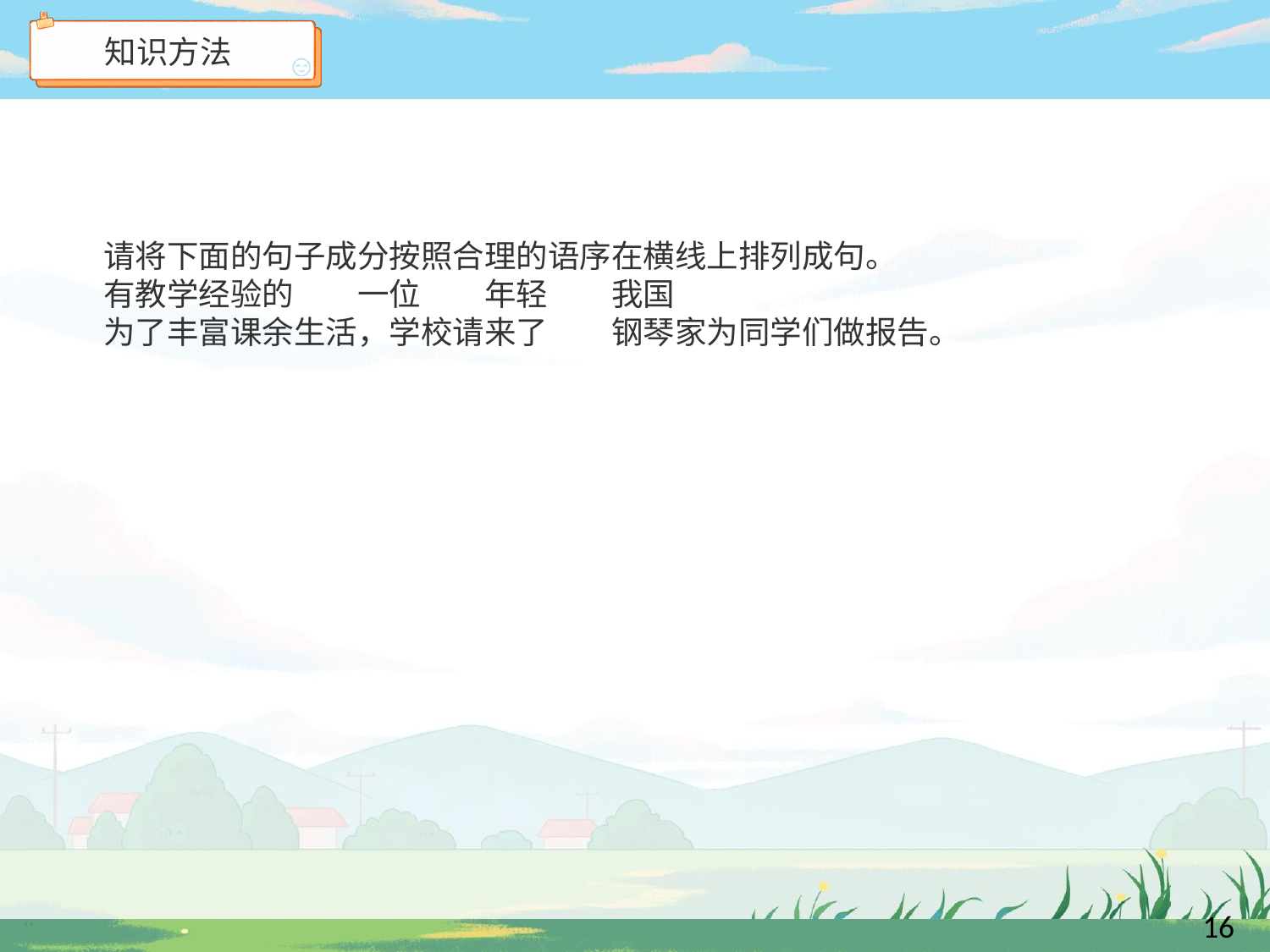

# 知识方法
请将下面的句子成分按照合理的语序在横线上排列成句。
有教学经验的	一位	年轻	我国
为了丰富课余生活，学校请来了 	钢琴家为同学们做报告。
16